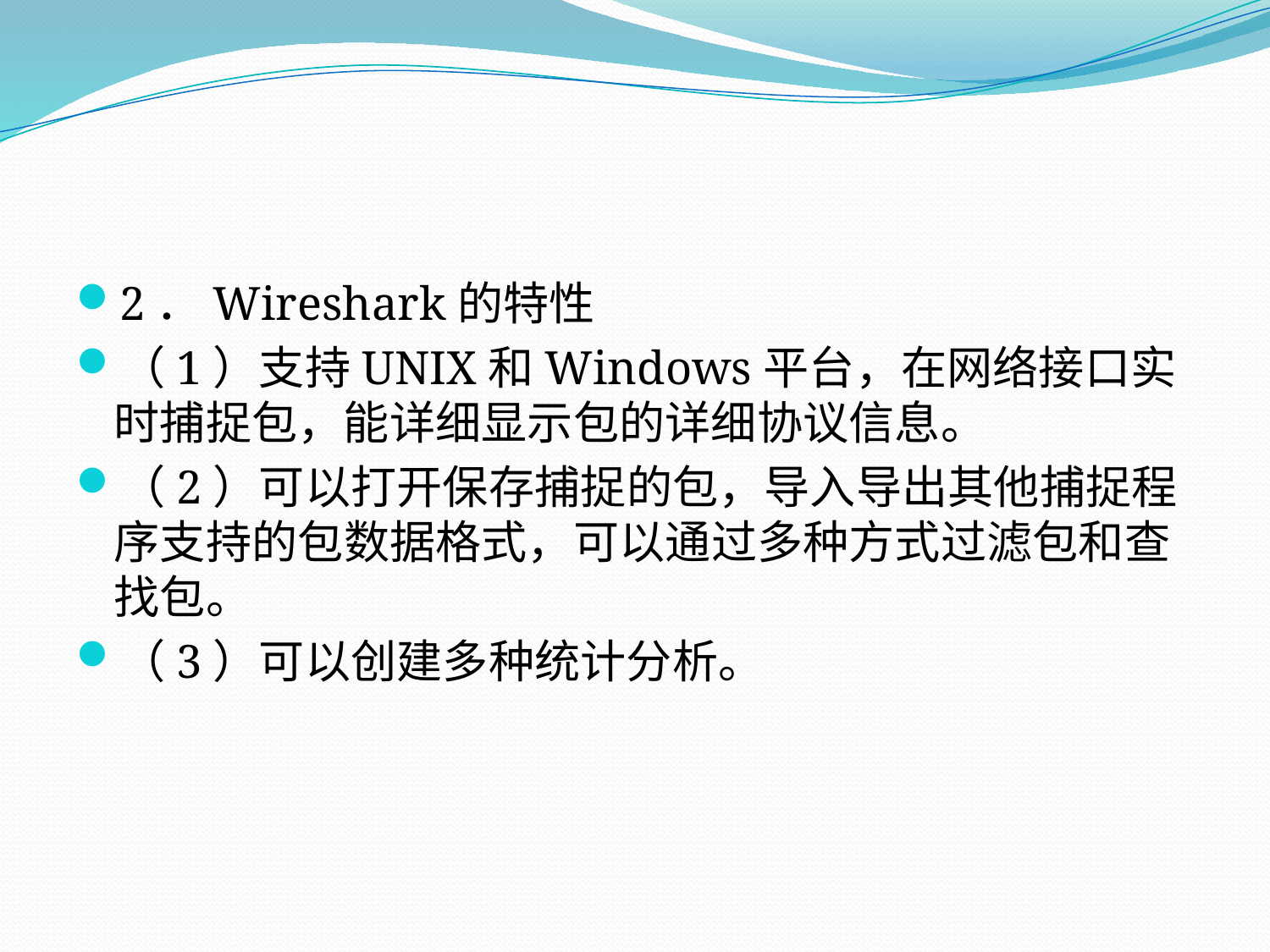

#
2．Wireshark的特性
（1）支持UNIX和Windows平台，在网络接口实时捕捉包，能详细显示包的详细协议信息。
（2）可以打开保存捕捉的包，导入导出其他捕捉程序支持的包数据格式，可以通过多种方式过滤包和查找包。
（3）可以创建多种统计分析。